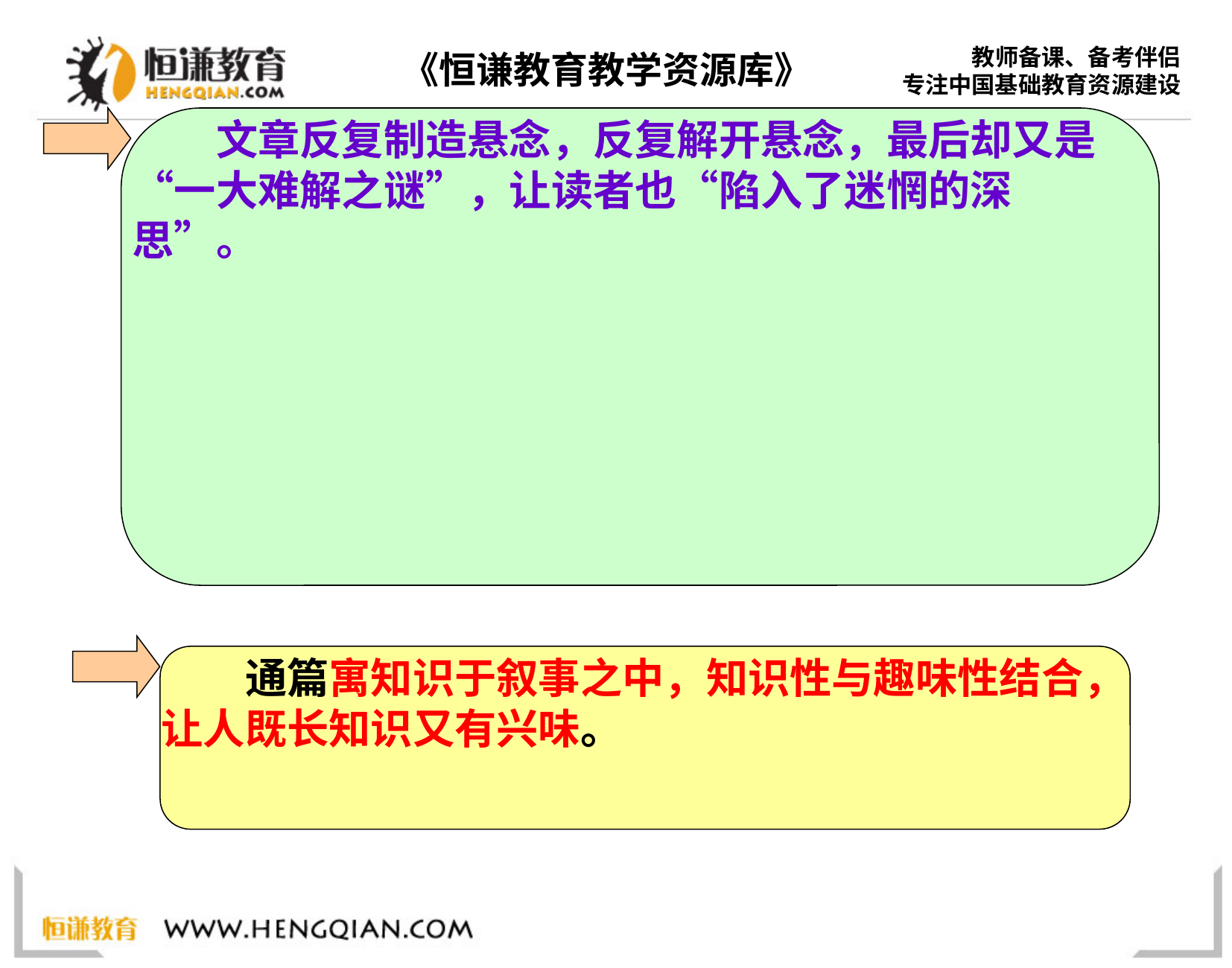

文章反复制造悬念，反复解开悬念，最后却又是“一大难解之谜”，让读者也“陷入了迷惘的深思”。

　　通篇寓知识于叙事之中，知识性与趣味性结合，让人既长知识又有兴味。